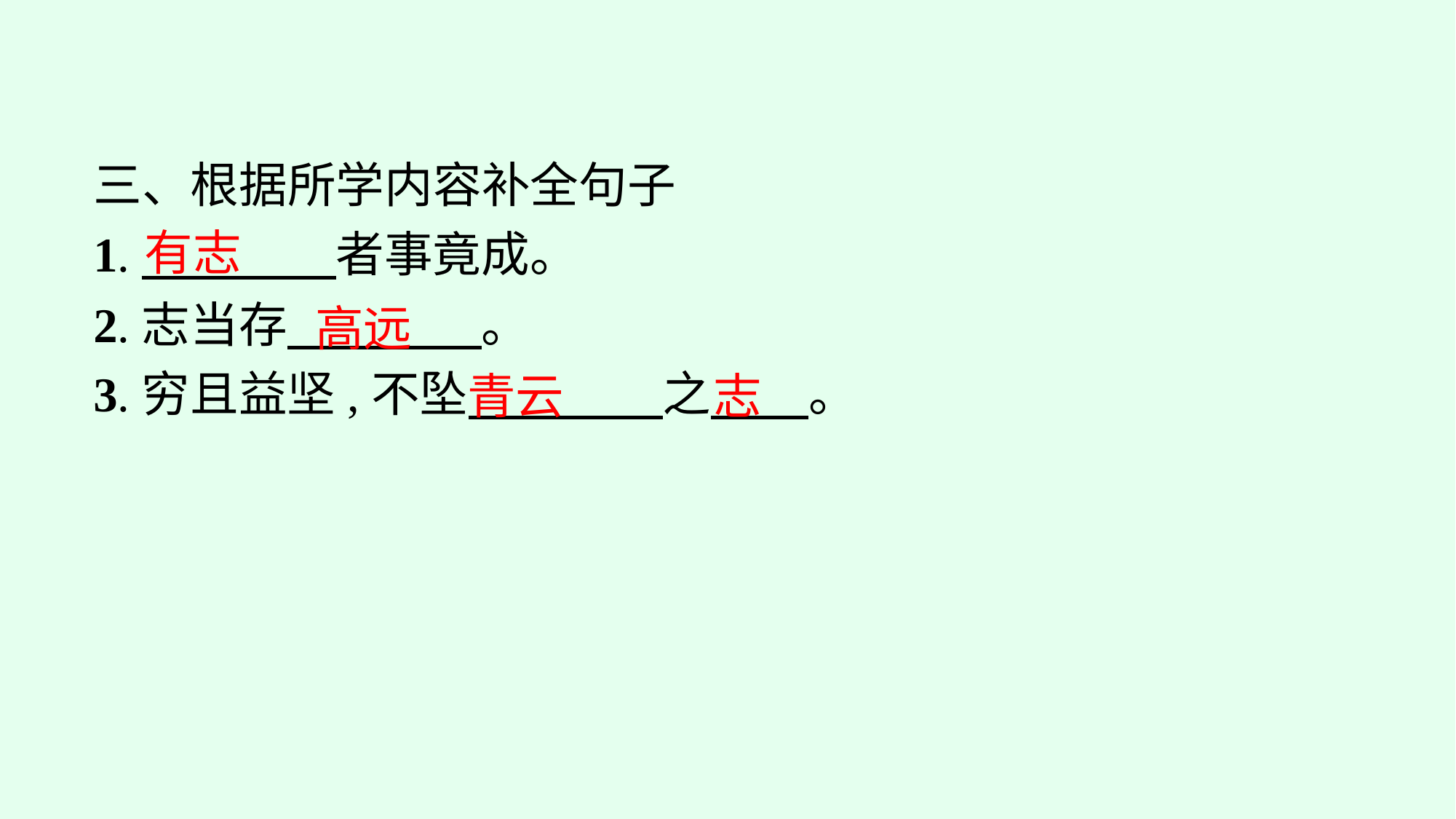

三、根据所学内容补全句子
1.　　　　者事竟成。
2.志当存　　　　。
3.穷且益坚,不坠　　　　之　　。
有志
高远
志
青云